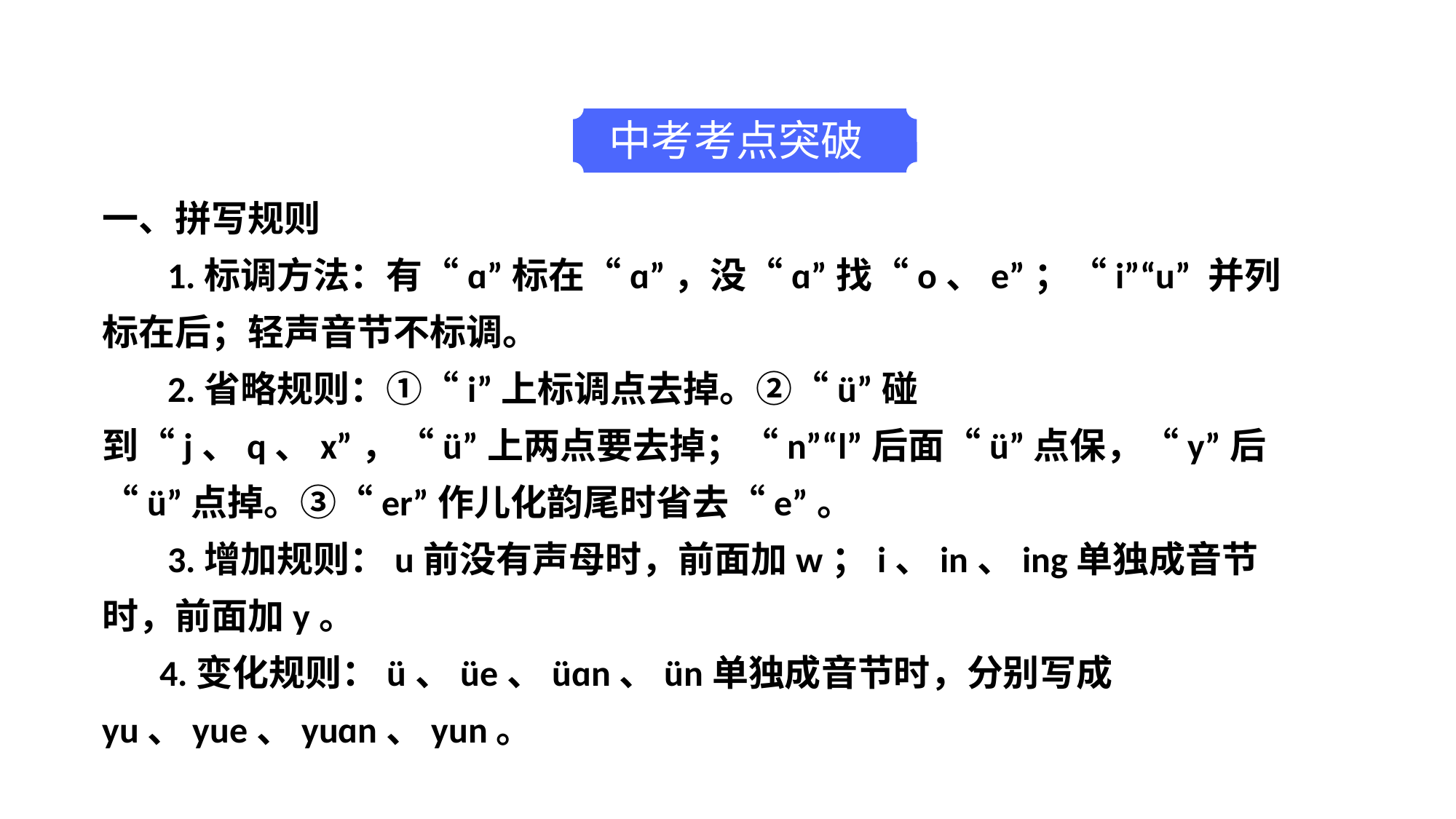

中考考点突破
一、拼写规则
        1.标调方法：有“ɑ”标在“ɑ”，没“ɑ”找“o、e”；“i”“u” 并列标在后；轻声音节不标调。
        2.省略规则：①“i”上标调点去掉。②“ü”碰到“j、q、x”，“ü”上两点要去掉；“n”“l”后面“ü”点保，“y”后“ü”点掉。③“er”作儿化韵尾时省去“e”。
        3.增加规则：u前没有声母时，前面加w；i、in、ing单独成音节时，前面加y。
       4.变化规则：ü、üe、üɑn、ün单独成音节时，分别写成yu、yue、yuɑn、yun。